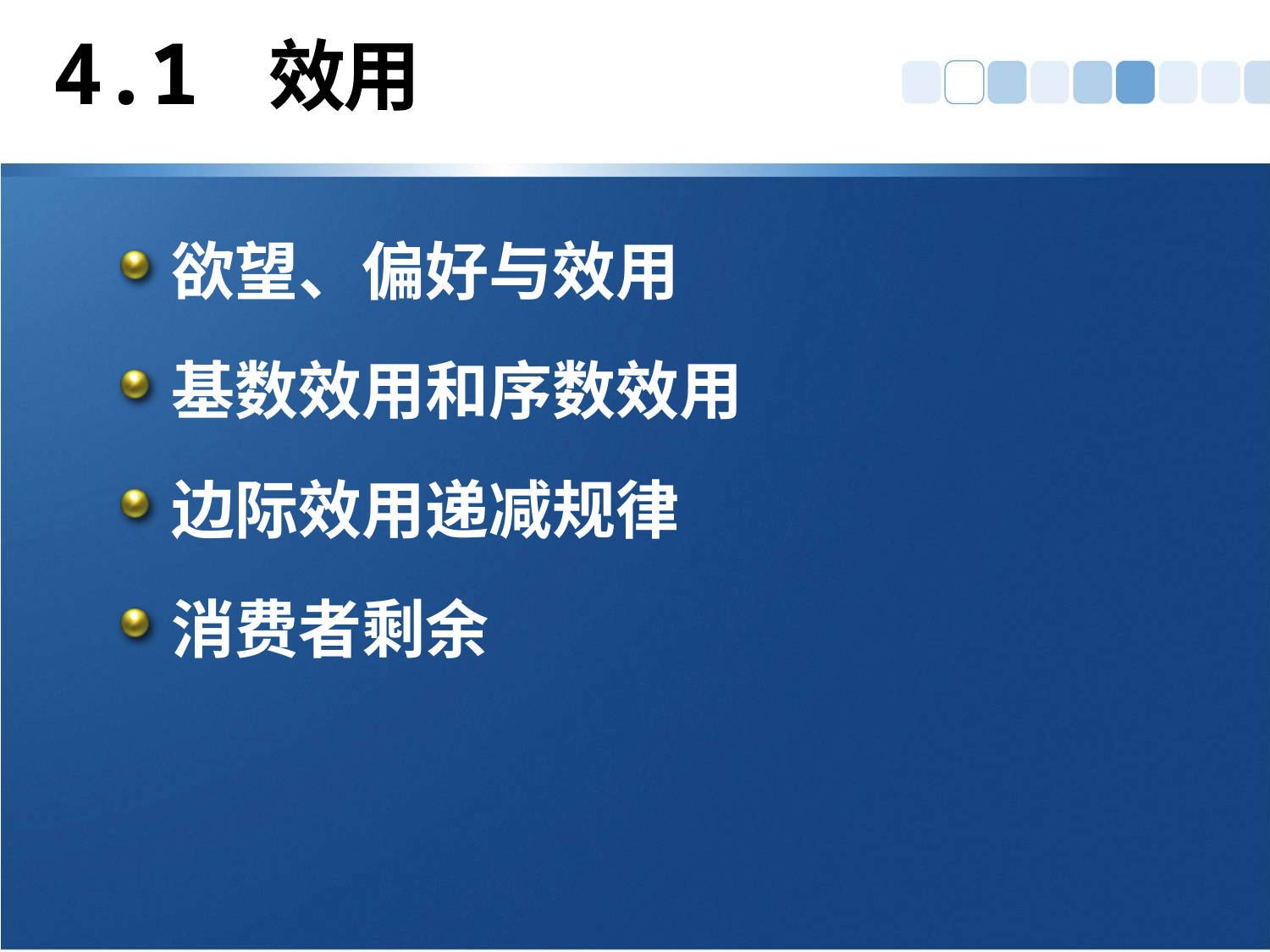

# 4.1 效用
欲望、偏好与效用
基数效用和序数效用
边际效用递减规律
消费者剩余